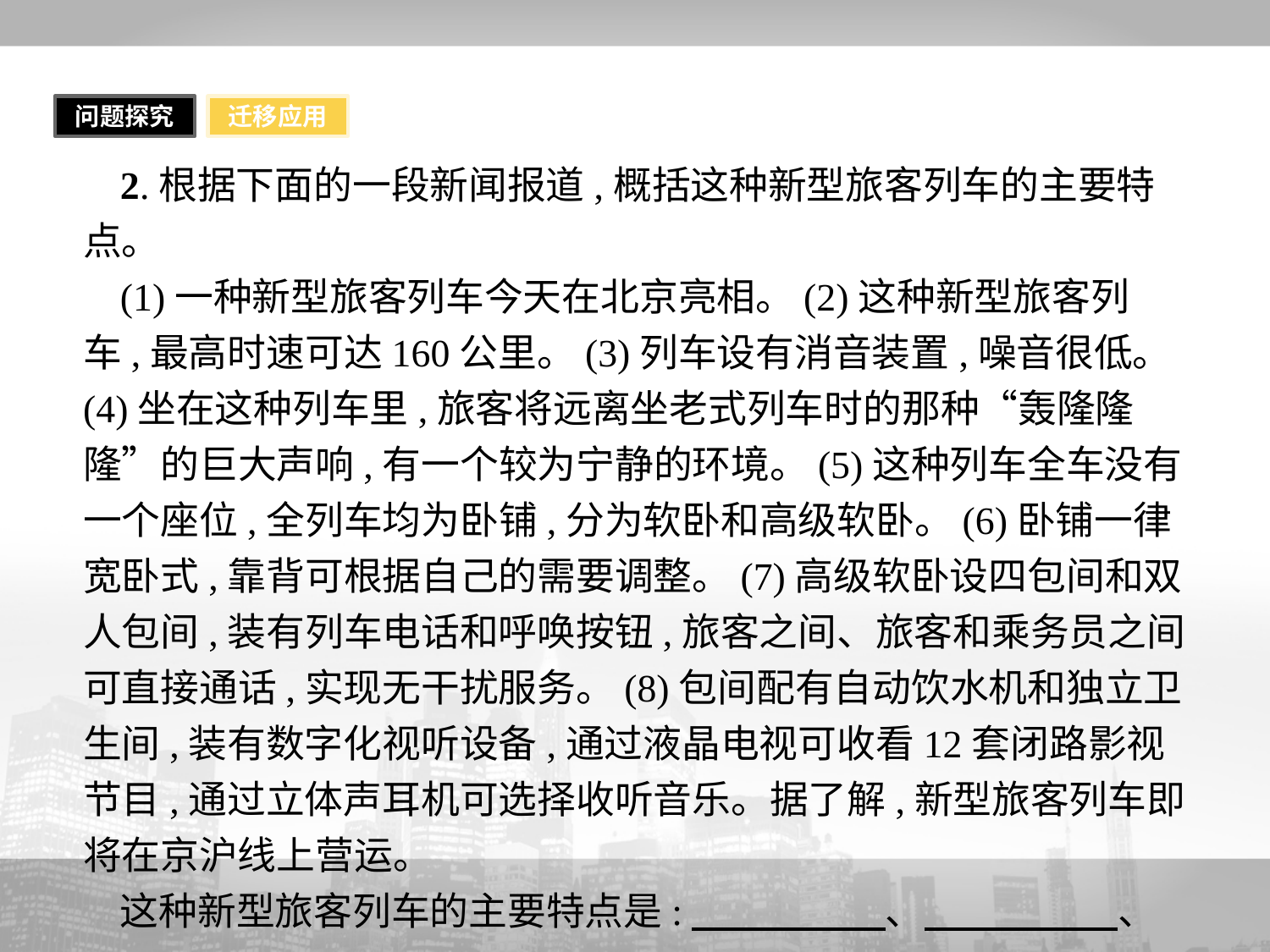

问题探究
迁移应用
2.根据下面的一段新闻报道,概括这种新型旅客列车的主要特点。
(1)一种新型旅客列车今天在北京亮相。(2)这种新型旅客列车,最高时速可达160公里。(3)列车设有消音装置,噪音很低。(4)坐在这种列车里,旅客将远离坐老式列车时的那种“轰隆隆隆”的巨大声响,有一个较为宁静的环境。(5)这种列车全车没有一个座位,全列车均为卧铺,分为软卧和高级软卧。(6)卧铺一律宽卧式,靠背可根据自己的需要调整。(7)高级软卧设四包间和双人包间,装有列车电话和呼唤按钮,旅客之间、旅客和乘务员之间可直接通话,实现无干扰服务。(8)包间配有自动饮水机和独立卫生间,装有数字化视听设备,通过液晶电视可收看12套闭路影视节目,通过立体声耳机可选择收听音乐。据了解,新型旅客列车即将在京沪线上营运。
这种新型旅客列车的主要特点是:　　　　　、　　　　　、　　　　　、　　　　　。